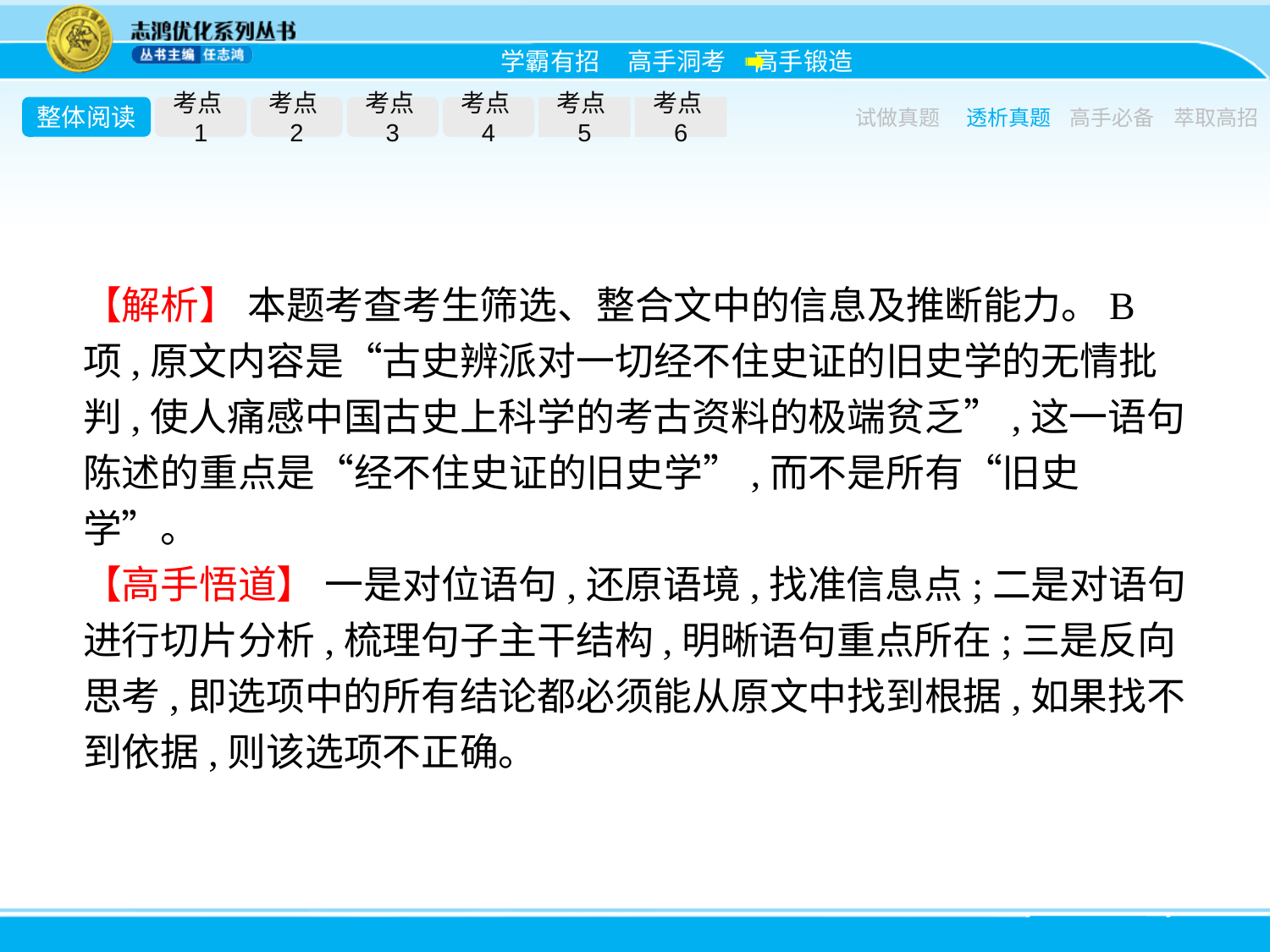

整体阅读
考点1
考点2
考点3
考点4
考点5
考点6
试做真题
透析真题
高手必备
萃取高招
【解析】 本题考查考生筛选、整合文中的信息及推断能力。B项,原文内容是“古史辨派对一切经不住史证的旧史学的无情批判,使人痛感中国古史上科学的考古资料的极端贫乏”,这一语句陈述的重点是“经不住史证的旧史学”,而不是所有“旧史学”。
【高手悟道】 一是对位语句,还原语境,找准信息点;二是对语句进行切片分析,梳理句子主干结构,明晰语句重点所在;三是反向思考,即选项中的所有结论都必须能从原文中找到根据,如果找不到依据,则该选项不正确。